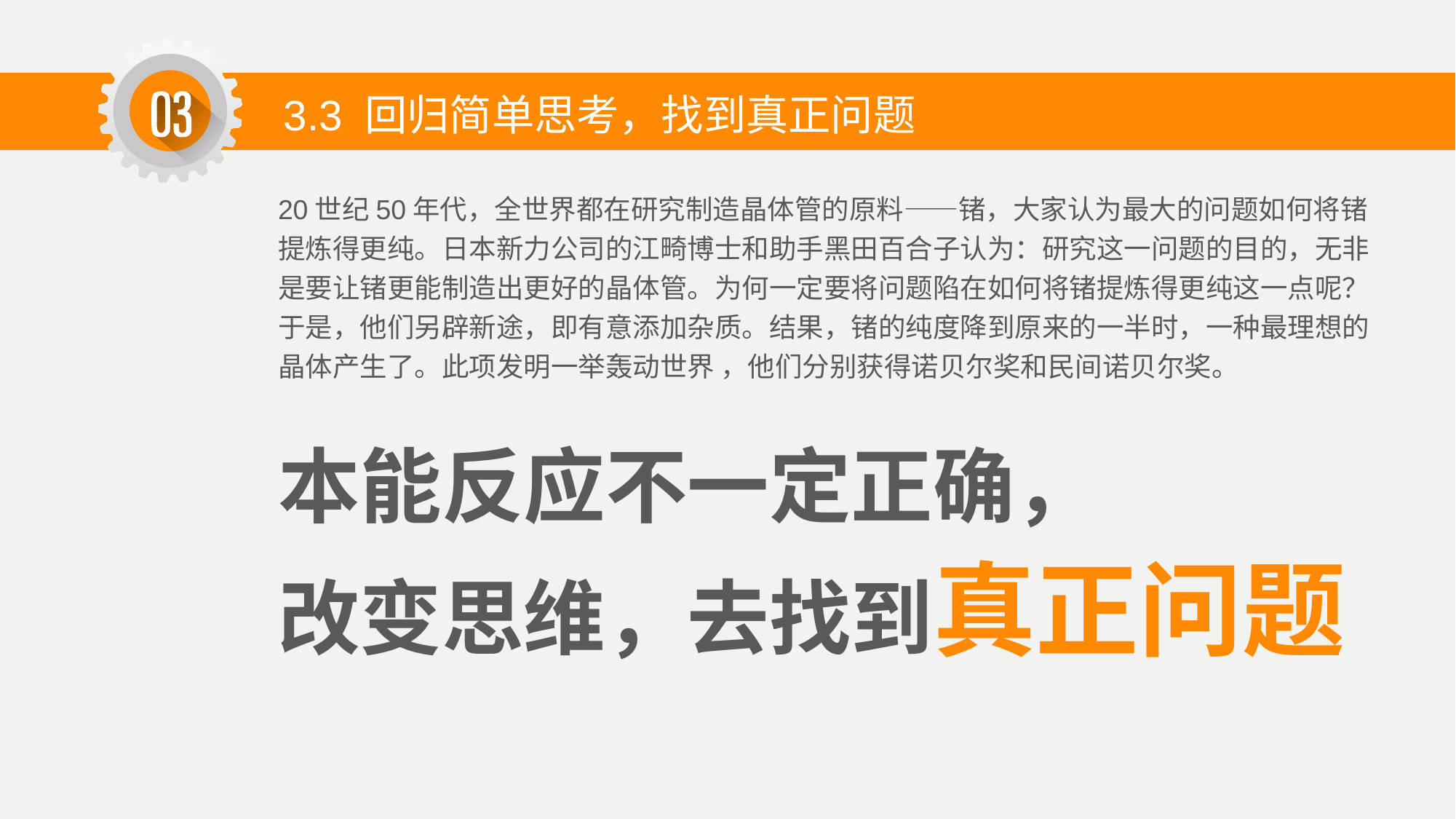

3.3 回归简单思考，找到真正问题
20世纪50年代，全世界都在研究制造晶体管的原料——锗，大家认为最大的问题如何将锗提炼得更纯。日本新力公司的江畸博士和助手黑田百合子认为：研究这一问题的目的，无非是要让锗更能制造出更好的晶体管。为何一定要将问题陷在如何将锗提炼得更纯这一点呢？于是，他们另辟新途，即有意添加杂质。结果，锗的纯度降到原来的一半时，一种最理想的晶体产生了。此项发明一举轰动世界 ，他们分别获得诺贝尔奖和民间诺贝尔奖。
本能反应不一定正确，
改变思维，去找到真正问题